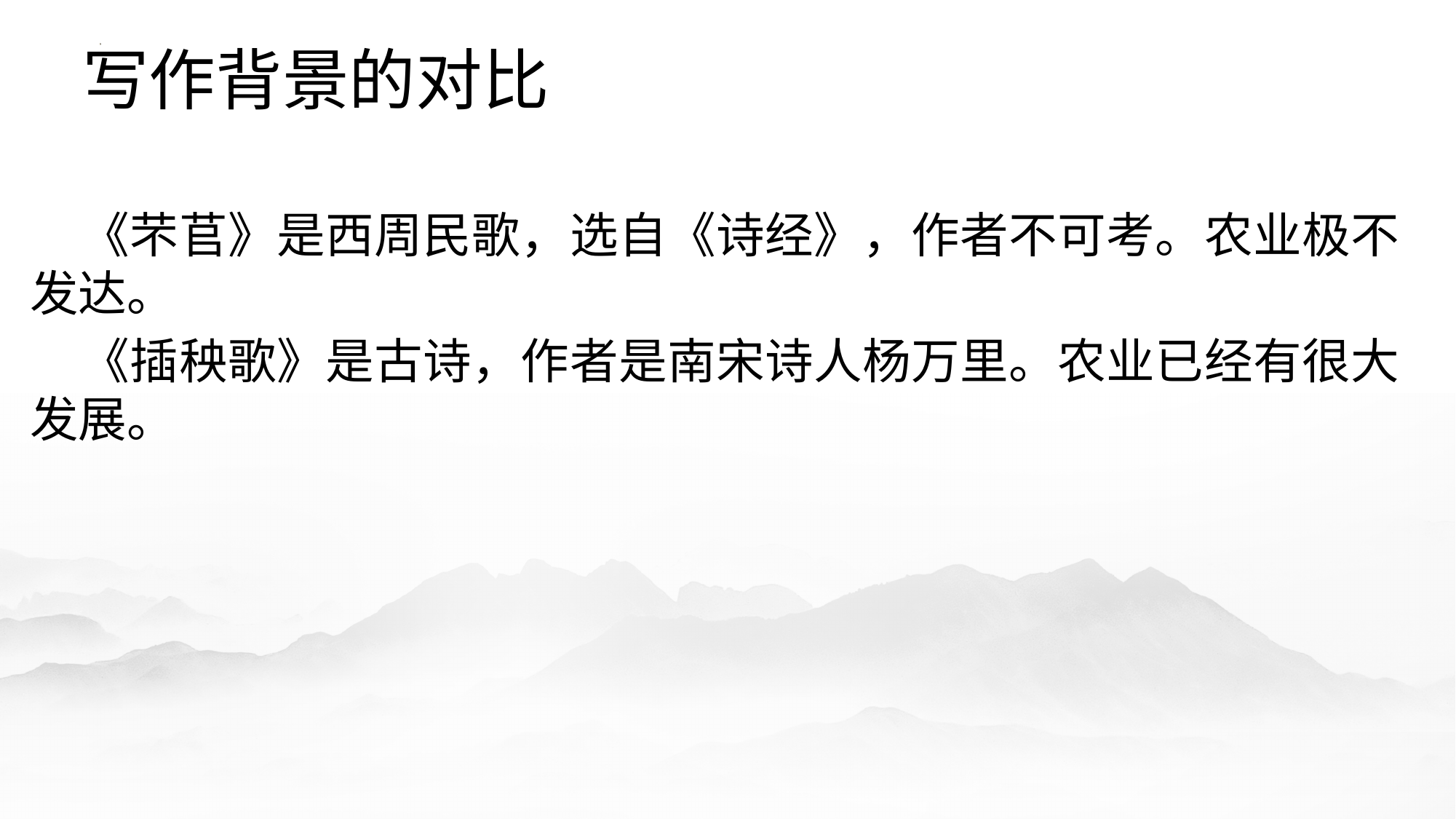

写作背景的对比
《芣苢》是西周民歌，选自《诗经》，作者不可考。农业极不发达。
《插秧歌》是古诗，作者是南宋诗人杨万里。农业已经有很大发展。